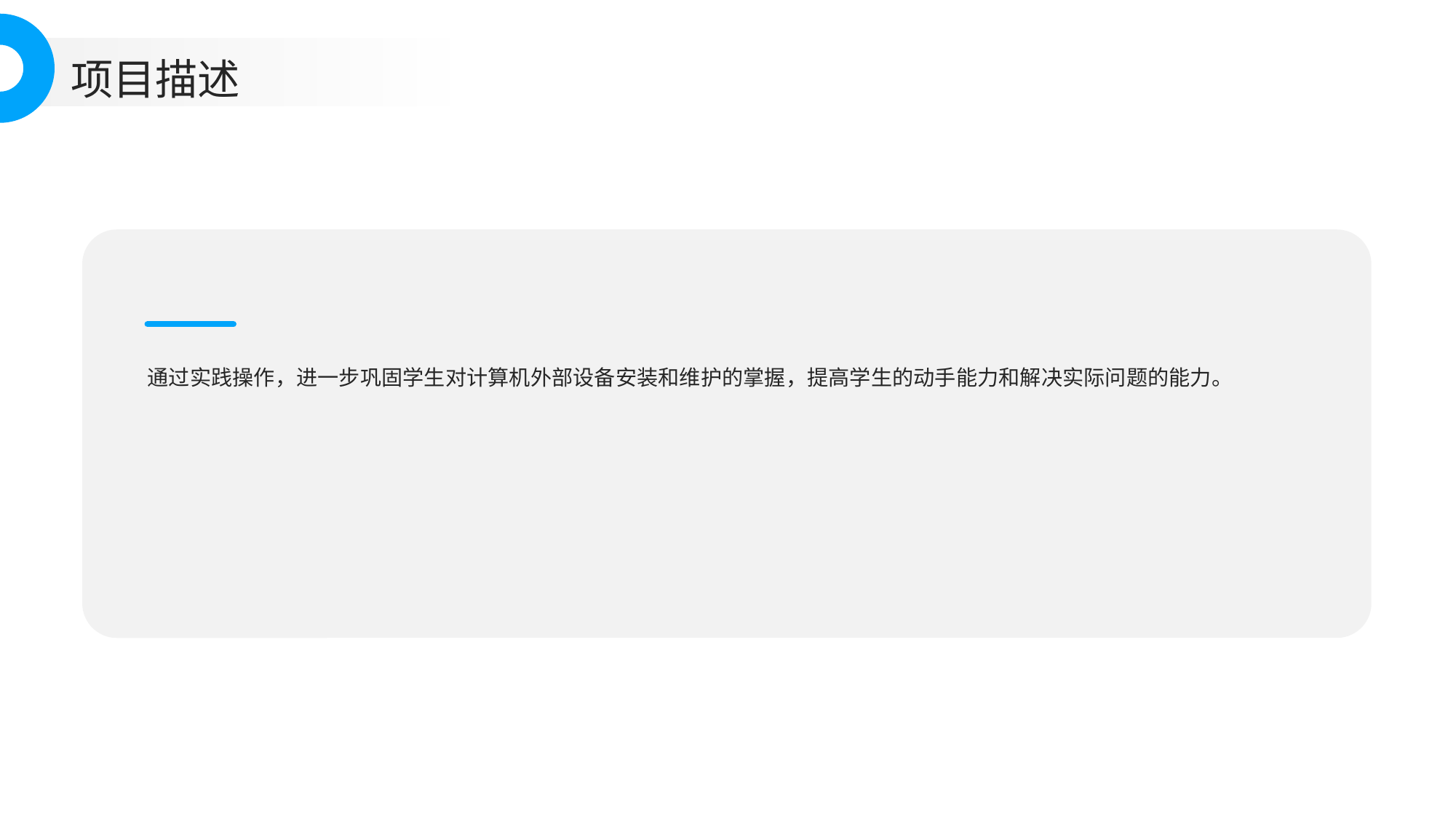

项目描述

通过实践操作，进一步巩固学生对计算机外部设备安装和维护的掌握，提高学生的动手能力和解决实际问题的能力。